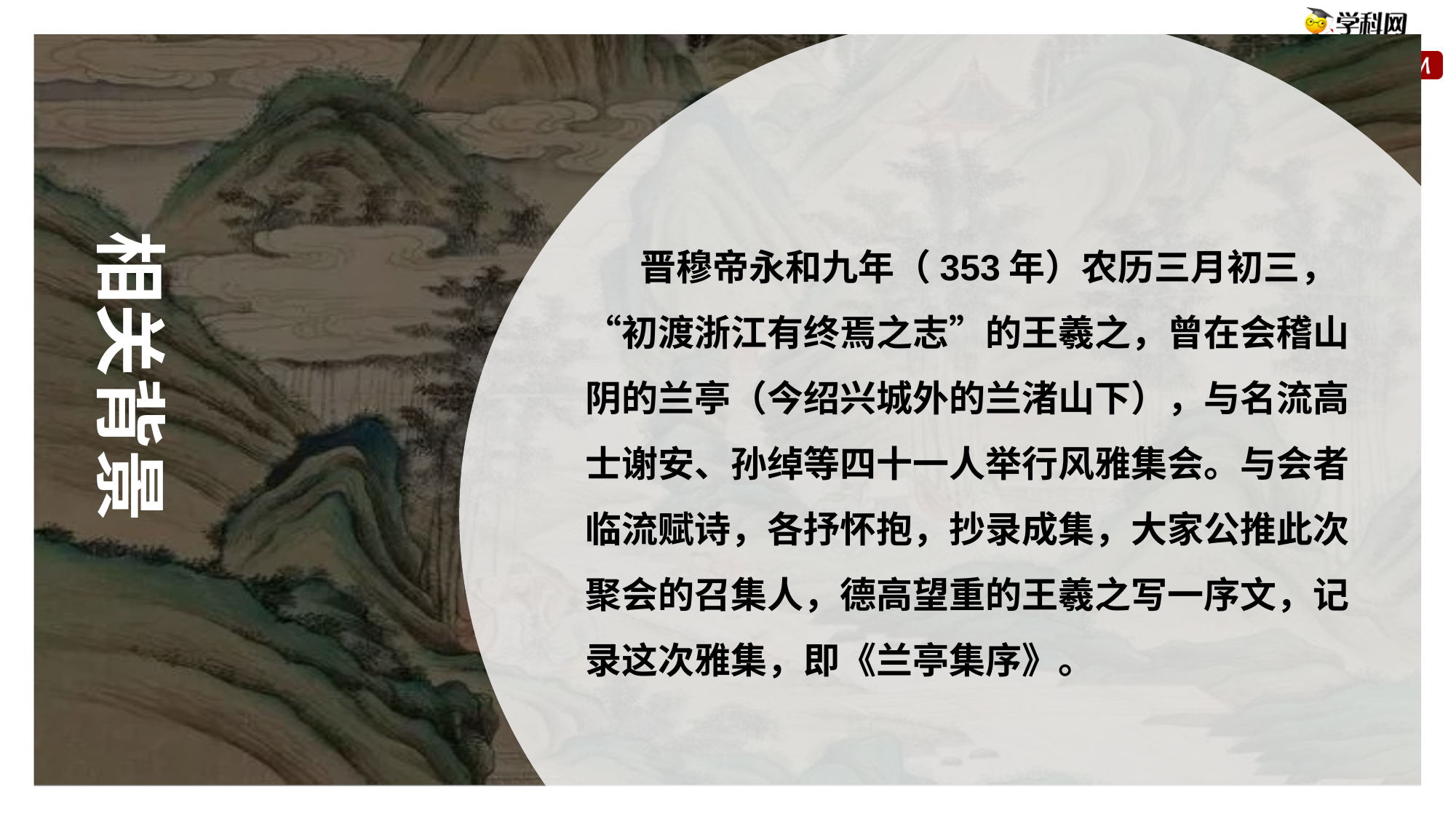

相关背景

晋穆帝永和九年（353年）农历三月初三，“初渡浙江有终焉之志”的王羲之，曾在会稽山阴的兰亭（今绍兴城外的兰渚山下），与名流高士谢安、孙绰等四十一人举行风雅集会。与会者临流赋诗，各抒怀抱，抄录成集，大家公推此次聚会的召集人，德高望重的王羲之写一序文，记录这次雅集，即《兰亭集序》。